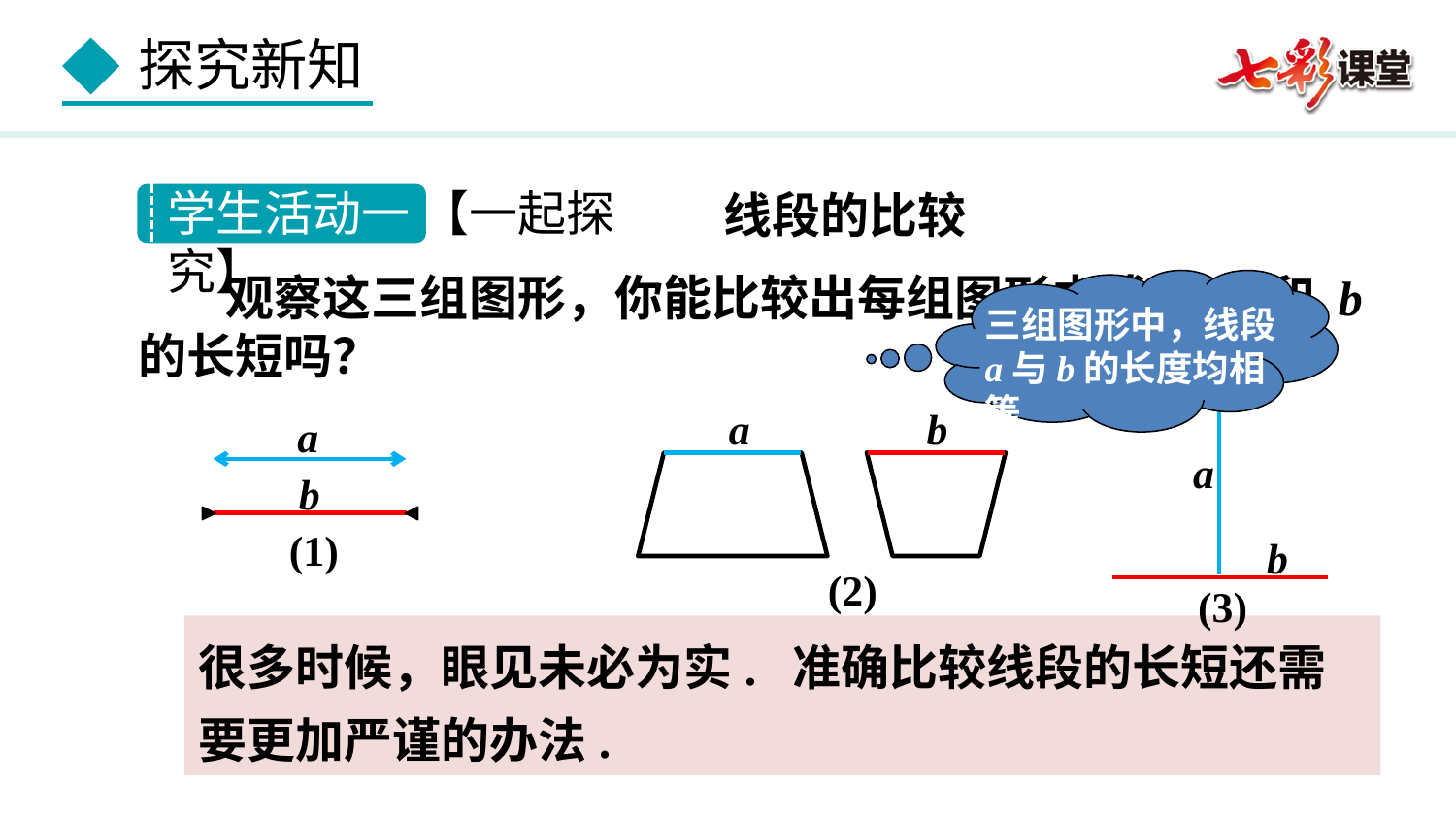

学生活动一 【一起探究】

线段的比较
       观察这三组图形，你能比较出每组图形中线段 a 和 b 的长短吗？

三组图形中，线段a与b的长度均相等

b
a
a
a

b

(1)
b
(2)
(3)
很多时候，眼见未必为实.  准确比较线段的长短还需要更加严谨的办法.